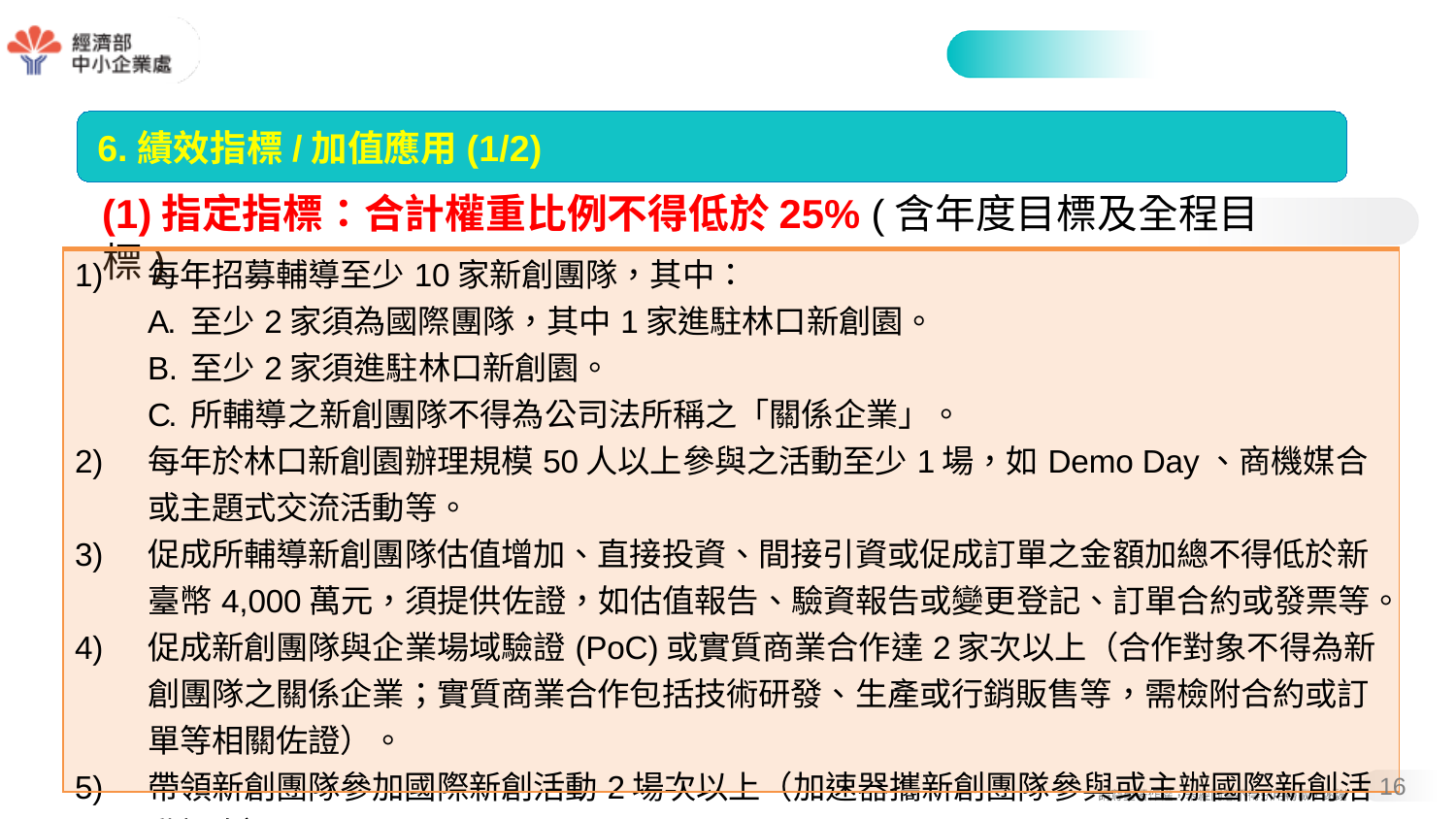

6.績效指標/加值應用(1/2)
(1)指定指標：合計權重比例不得低於25% (含年度目標及全程目標)
| 每年招募輔導至少10家新創團隊，其中： 至少2家須為國際團隊，其中1家進駐林口新創園。 至少2家須進駐林口新創園。 所輔導之新創團隊不得為公司法所稱之「關係企業」。 每年於林口新創園辦理規模50人以上參與之活動至少1場，如Demo Day、商機媒合或主題式交流活動等。 促成所輔導新創團隊估值增加、直接投資、間接引資或促成訂單之金額加總不得低於新臺幣4,000萬元，須提供佐證，如估值報告、驗資報告或變更登記、訂單合約或發票等。 促成新創團隊與企業場域驗證(PoC)或實質商業合作達2家次以上（合作對象不得為新創團隊之關係企業；實質商業合作包括技術研發、生產或行銷販售等，需檢附合約或訂單等相關佐證）。 帶領新創團隊參加國際新創活動2場次以上（加速器攜新創團隊參與或主辦國際新創活動場次）。 國際加速器每周至少進駐30小時，且至少雇用我國籍員工2名。 |
| --- |
16